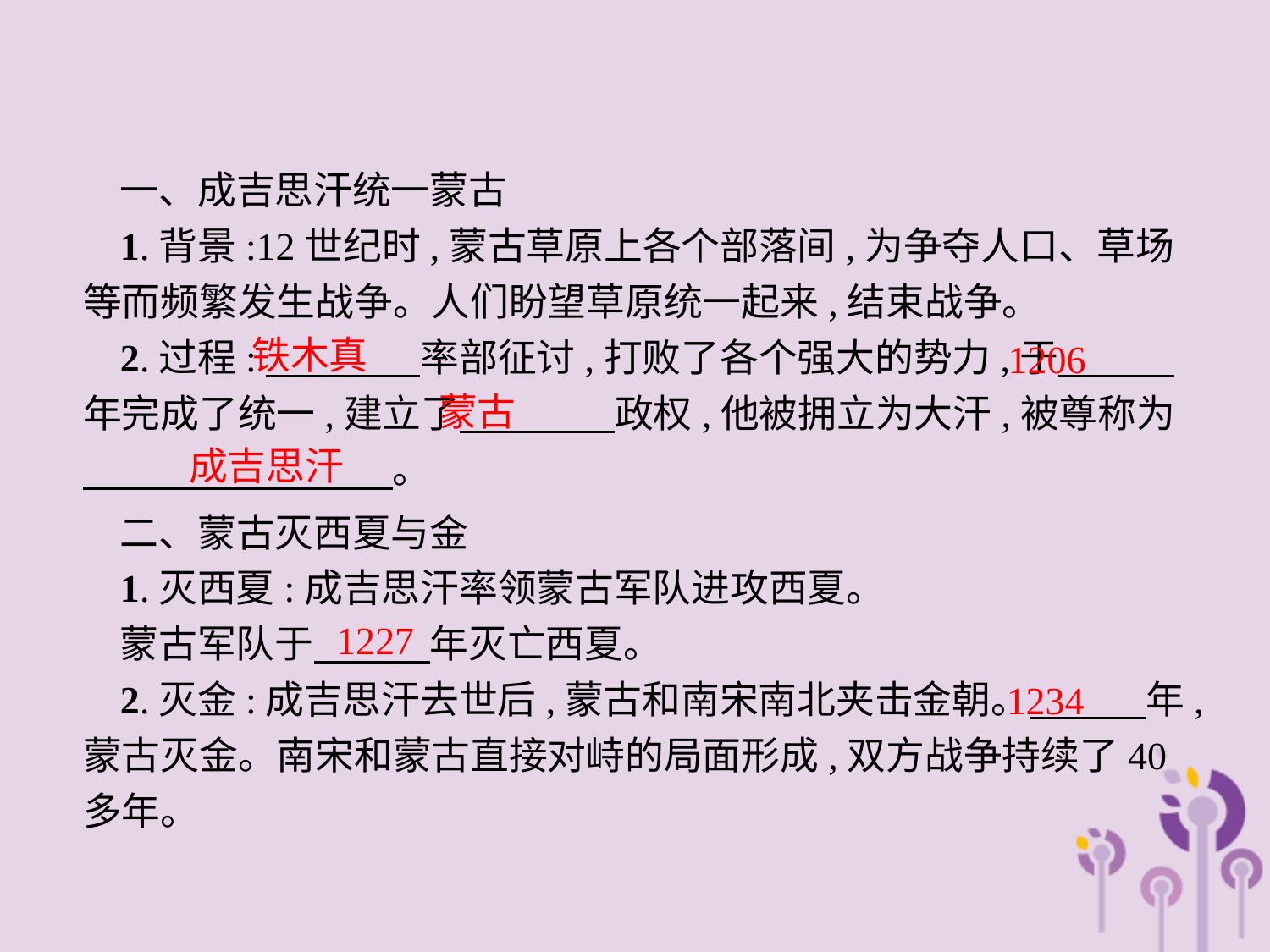

一、成吉思汗统一蒙古
1.背景:12世纪时,蒙古草原上各个部落间,为争夺人口、草场等而频繁发生战争。人们盼望草原统一起来,结束战争。
2.过程:　　　　率部征讨,打败了各个强大的势力,于　　　年完成了统一,建立了　　　　政权,他被拥立为大汗,被尊称为　　　　　　　　。
铁木真
1206
蒙古
成吉思汗
二、蒙古灭西夏与金
1.灭西夏:成吉思汗率领蒙古军队进攻西夏。
蒙古军队于　　　年灭亡西夏。
2.灭金:成吉思汗去世后,蒙古和南宋南北夹击金朝。　　　年,蒙古灭金。南宋和蒙古直接对峙的局面形成,双方战争持续了40多年。
1227
1234